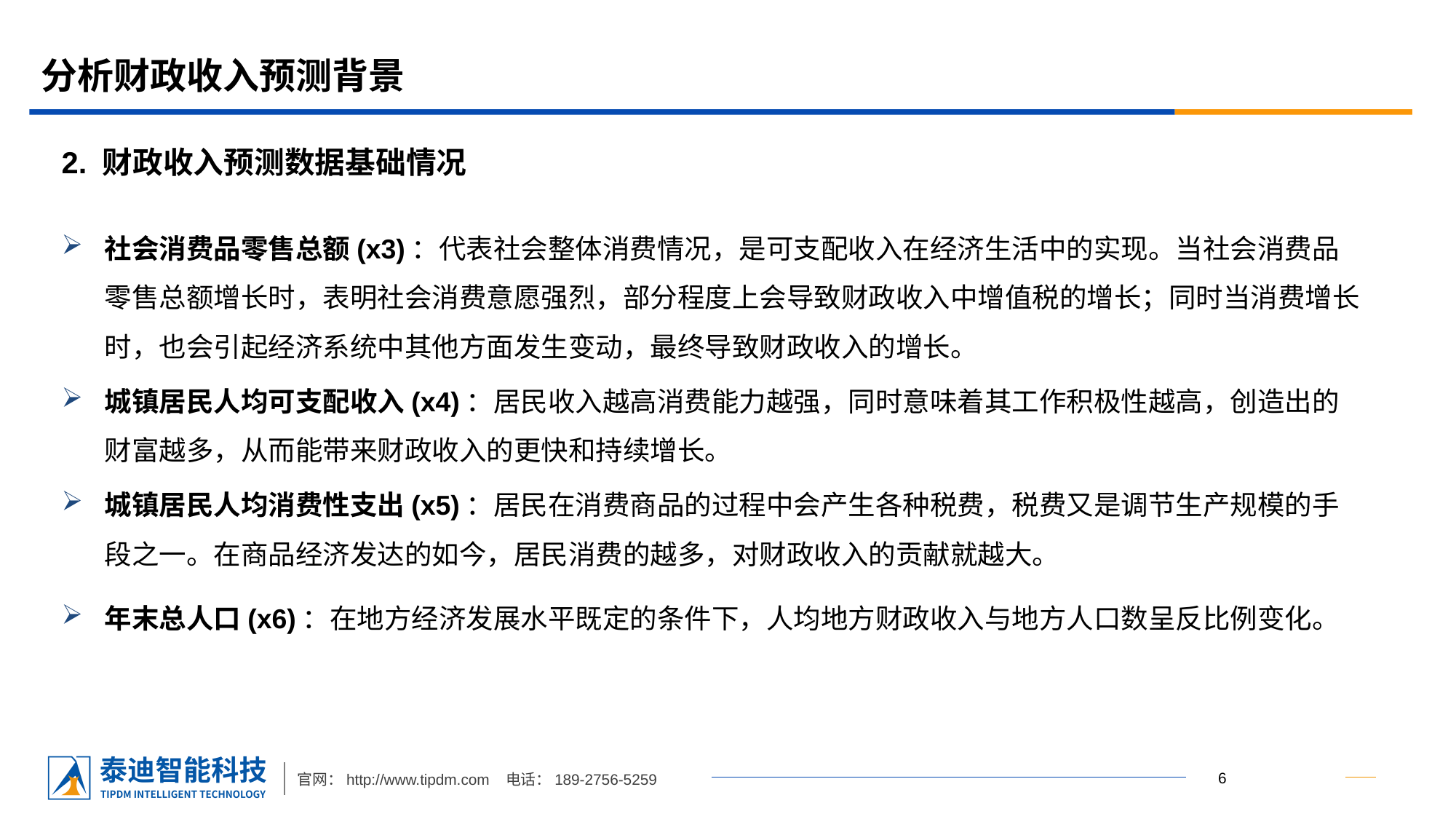

# 分析财政收入预测背景
2. 财政收入预测数据基础情况
社会消费品零售总额(x3)：代表社会整体消费情况，是可支配收入在经济生活中的实现。当社会消费品零售总额增长时，表明社会消费意愿强烈，部分程度上会导致财政收入中增值税的增长；同时当消费增长时，也会引起经济系统中其他方面发生变动，最终导致财政收入的增长。
城镇居民人均可支配收入(x4)：居民收入越高消费能力越强，同时意味着其工作积极性越高，创造出的财富越多，从而能带来财政收入的更快和持续增长。
城镇居民人均消费性支出(x5)：居民在消费商品的过程中会产生各种税费，税费又是调节生产规模的手段之一。在商品经济发达的如今，居民消费的越多，对财政收入的贡献就越大。
年末总人口(x6)：在地方经济发展水平既定的条件下，人均地方财政收入与地方人口数呈反比例变化。